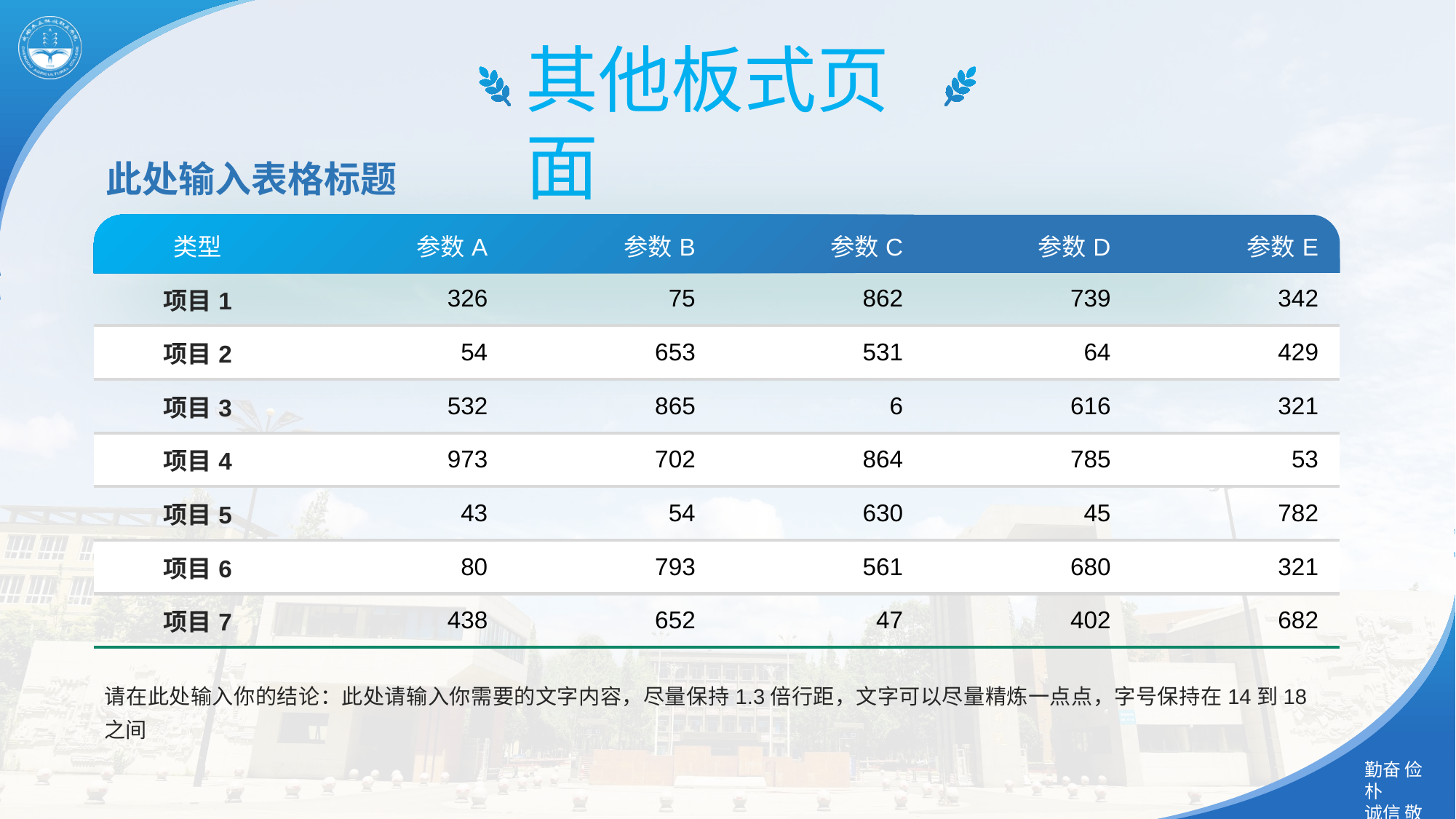

其他板式页面

此处输入表格标题

| 类型 | 参数A | 参数B | 参数C | 参数D | 参数E |
| --- | --- | --- | --- | --- | --- |
| 项目1 | 326 | 75 | 862 | 739 | 342 |
| 项目2 | 54 | 653 | 531 | 64 | 429 |
| 项目3 | 532 | 865 | 6 | 616 | 321 |
| 项目4 | 973 | 702 | 864 | 785 | 53 |
| 项目5 | 43 | 54 | 630 | 45 | 782 |
| 项目6 | 80 | 793 | 561 | 680 | 321 |
| 项目7 | 438 | 652 | 47 | 402 | 682 |
请在此处输入你的结论：此处请输入你需要的文字内容，尽量保持1.3倍行距，文字可以尽量精炼一点点，字号保持在14到18之间